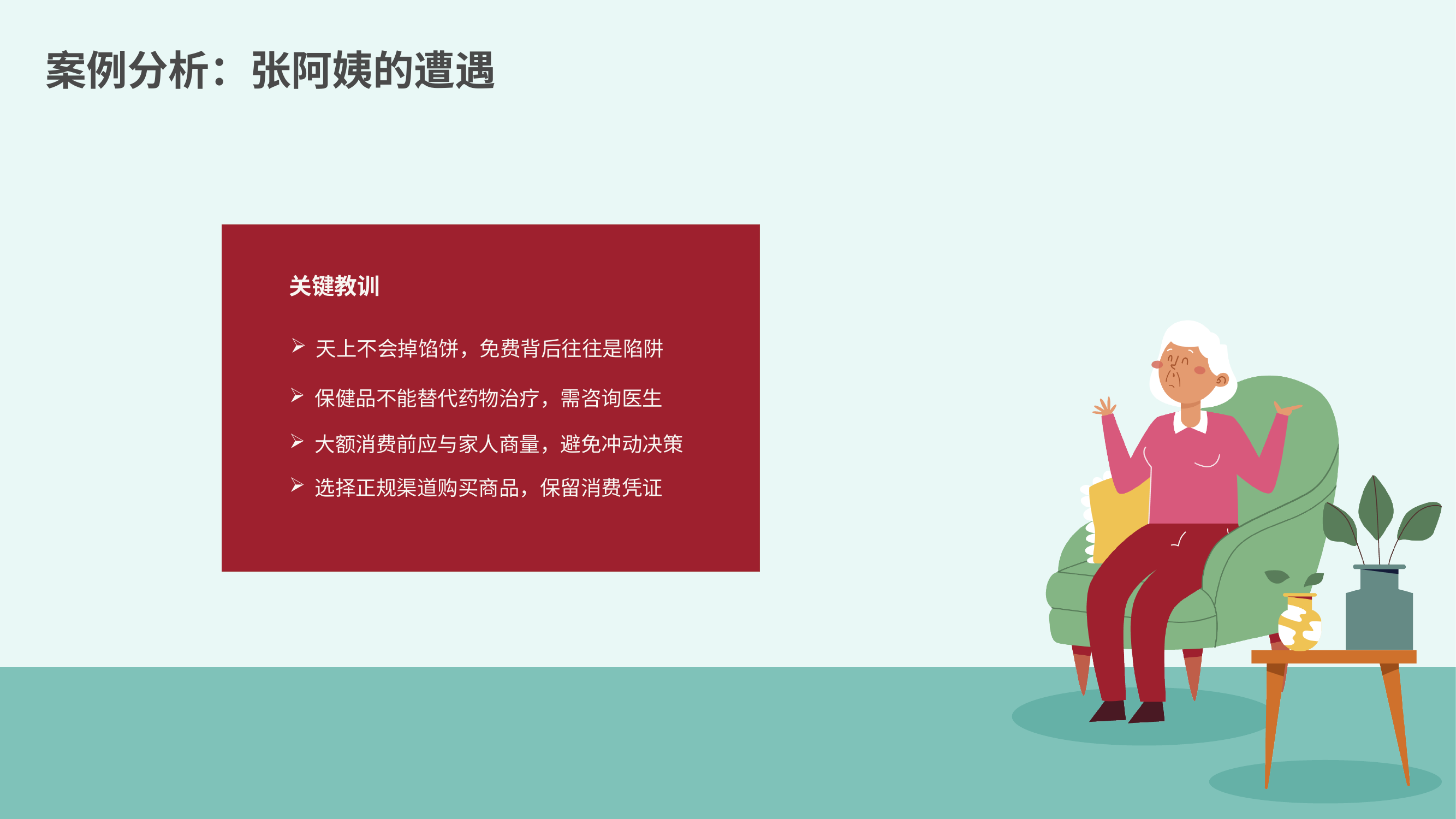

案例分析：张阿姨的遭遇

关键教训
天上不会掉馅饼，免费背后往往是陷阱
保健品不能替代药物治疗，需咨询医生
大额消费前应与家人商量，避免冲动决策
选择正规渠道购买商品，保留消费凭证